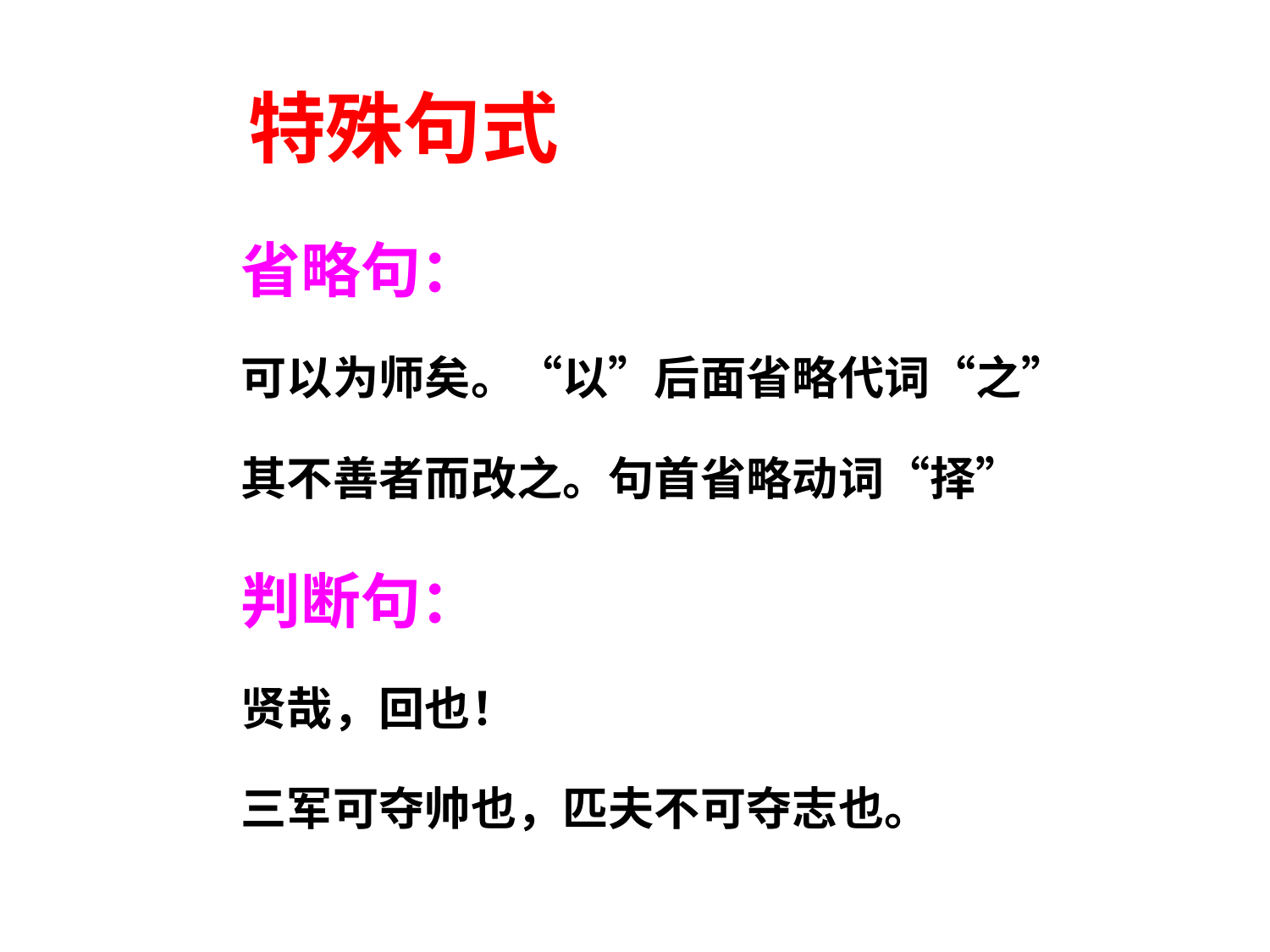

特殊句式
省略句：
可以为师矣。“以”后面省略代词“之”
其不善者而改之。句首省略动词“择”
判断句：
贤哉，回也！
三军可夺帅也，匹夫不可夺志也。